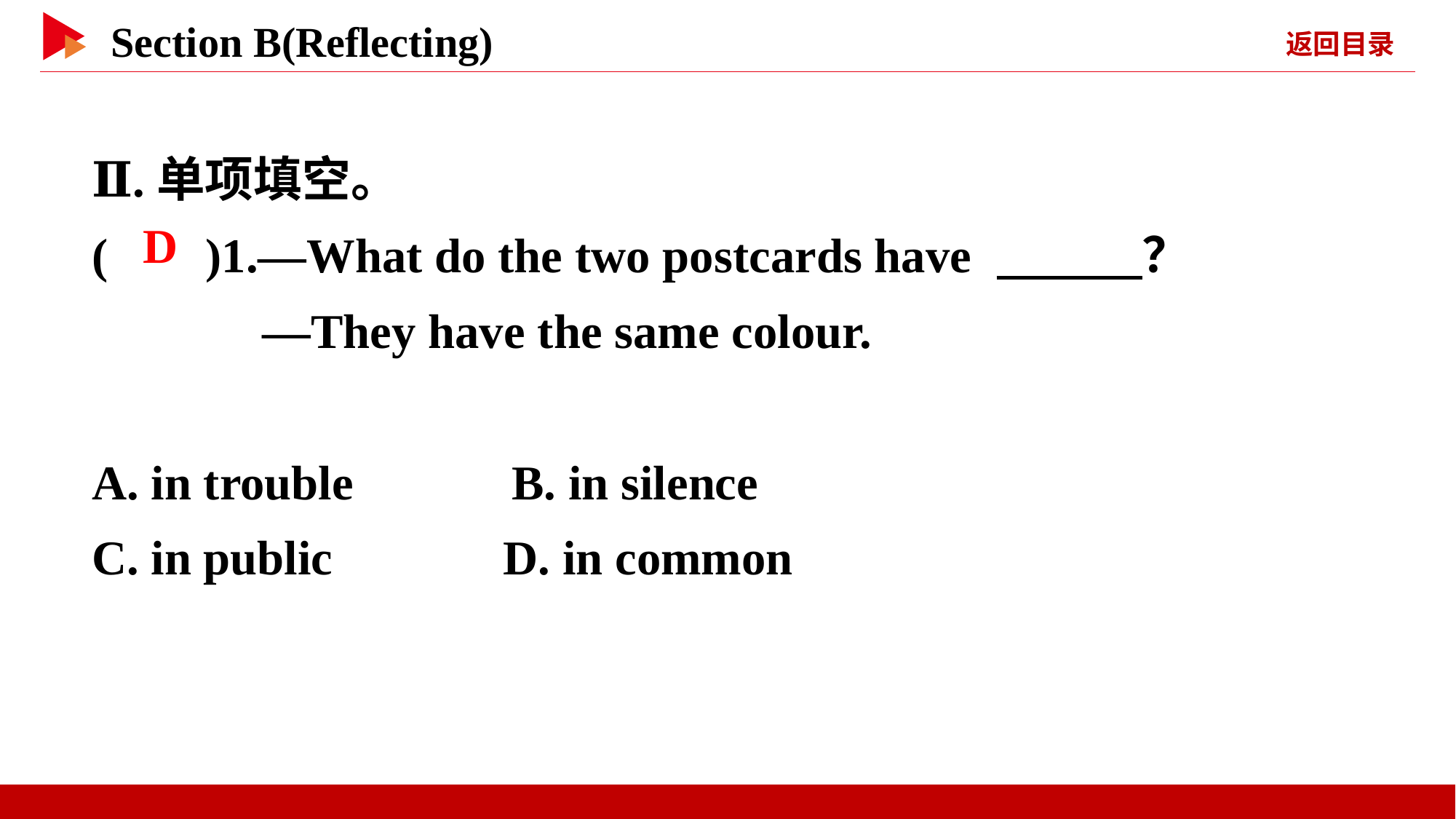

Ⅱ.单项填空。
(        )1.—What do the two postcards have 　　　？
              —They have the same colour.
A. in trouble             B. in silence
C. in public              D. in common
   D